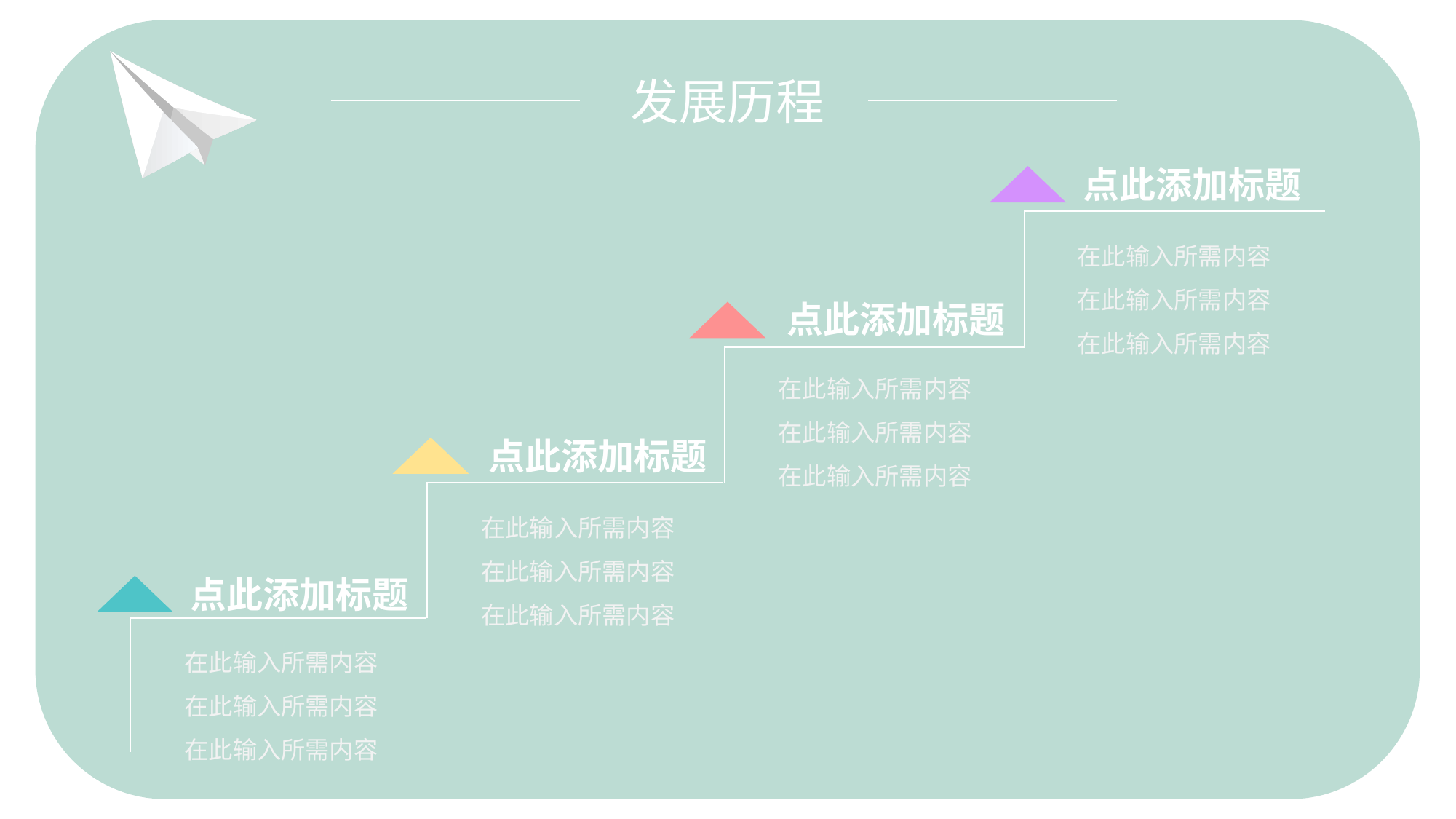

发展历程
点此添加标题

在此输入所需内容
在此输入所需内容
在此输入所需内容

点此添加标题

在此输入所需内容
在此输入所需内容
在此输入所需内容

点此添加标题

在此输入所需内容
在此输入所需内容
在此输入所需内容

点此添加标题

在此输入所需内容
在此输入所需内容
在此输入所需内容